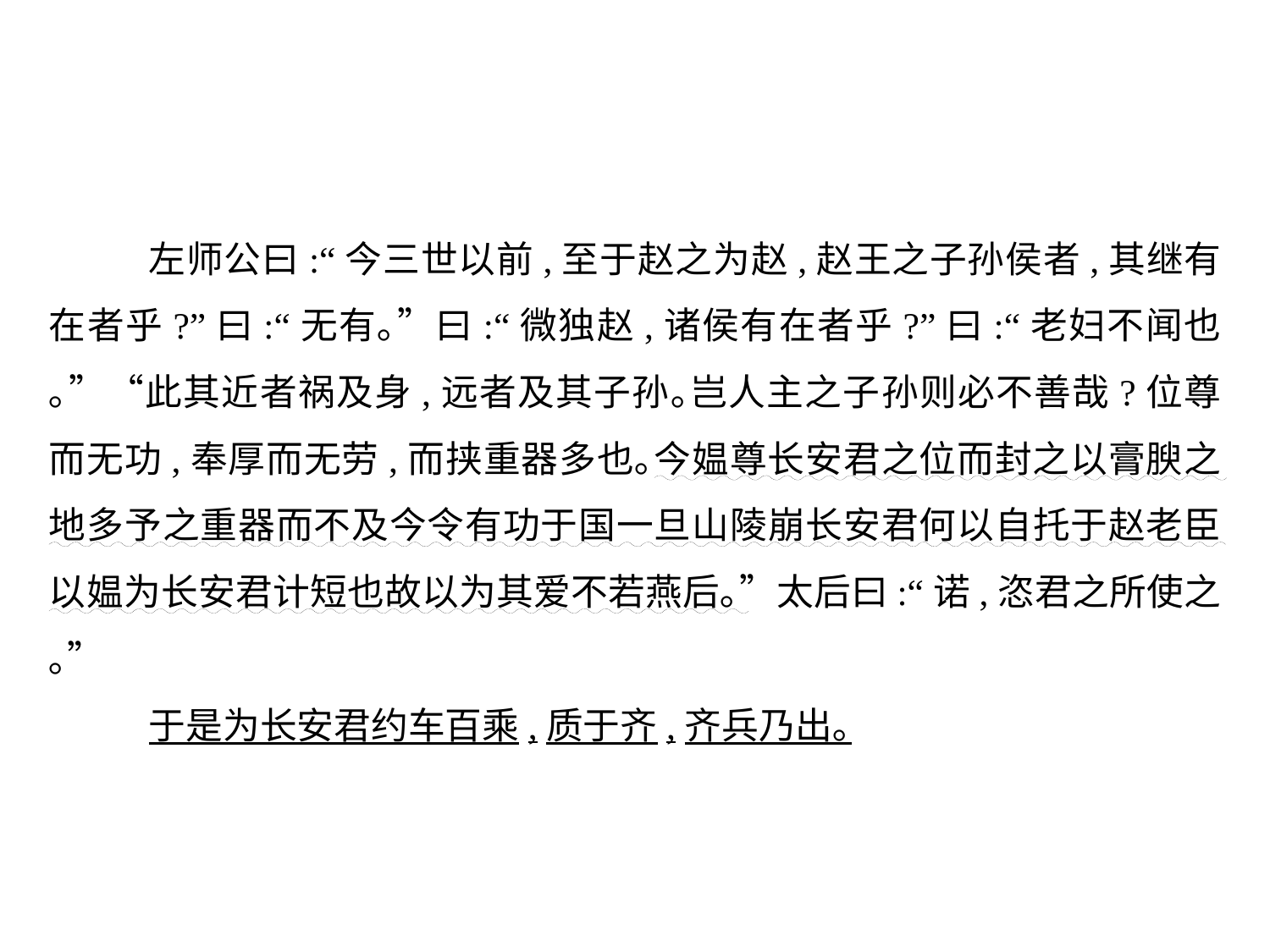

左师公曰:“今三世以前,至于赵之为赵,赵王之子孙侯者,其继有在者乎?”曰:“无有｡”曰:“微独赵,诸侯有在者乎?”曰:“老妇不闻也｡”“此其近者祸及身,远者及其子孙｡岂人主之子孙则必不善哉?位尊而无功,奉厚而无劳,而挟重器多也｡今媪尊长安君之位而封之以膏腴之地多予之重器而不及今令有功于国一旦山陵崩长安君何以自托于赵老臣以媪为长安君计短也故以为其爱不若燕后｡”太后曰:“诺,恣君之所使之｡”
于是为长安君约车百乘,质于齐,齐兵乃出｡